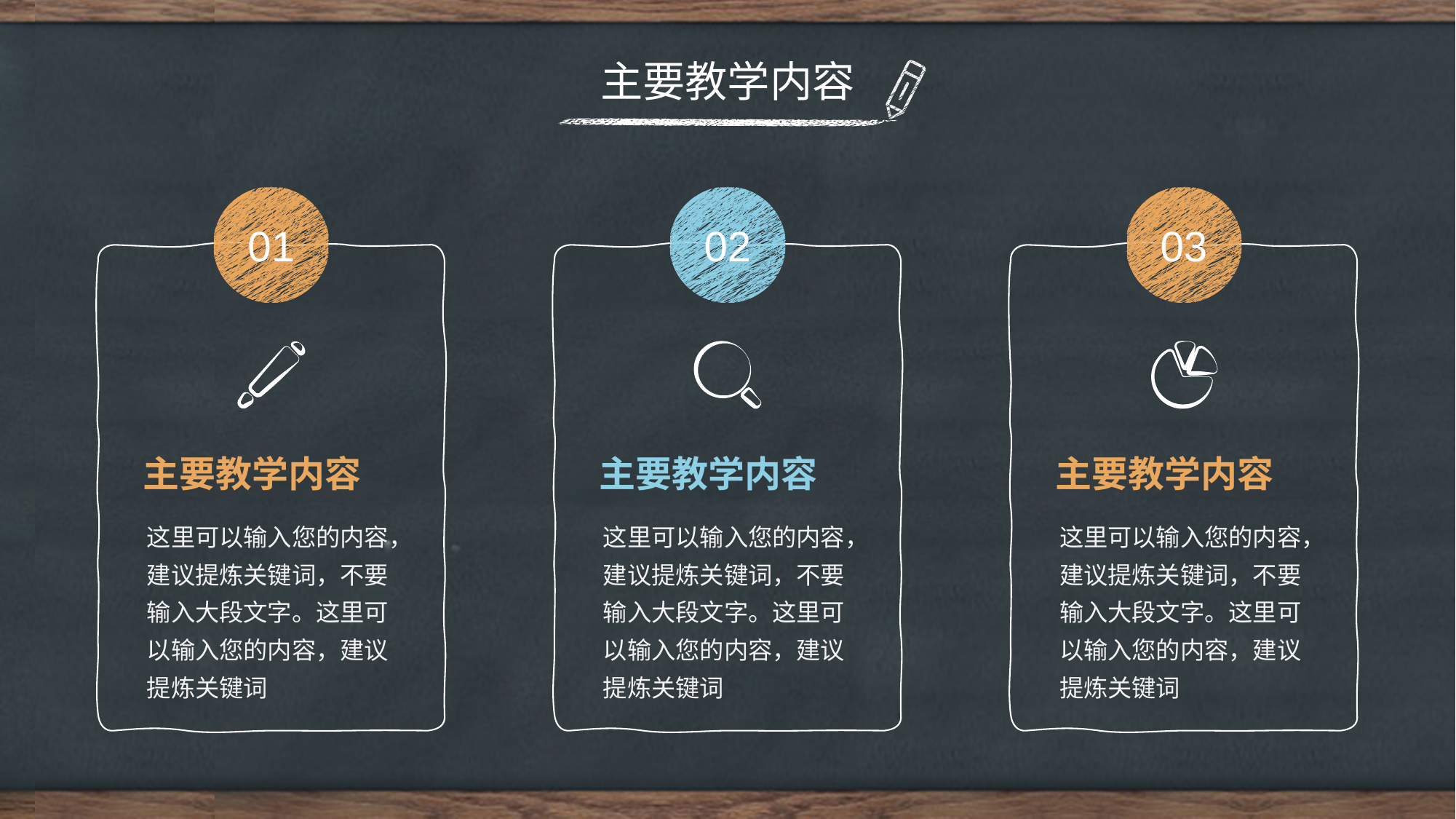

主要教学内容

01
02
03

主要教学内容
主要教学内容
主要教学内容
这里可以输入您的内容，建议提炼关键词，不要输入大段文字。这里可以输入您的内容，建议提炼关键词
这里可以输入您的内容，建议提炼关键词，不要输入大段文字。这里可以输入您的内容，建议提炼关键词
这里可以输入您的内容，建议提炼关键词，不要输入大段文字。这里可以输入您的内容，建议提炼关键词